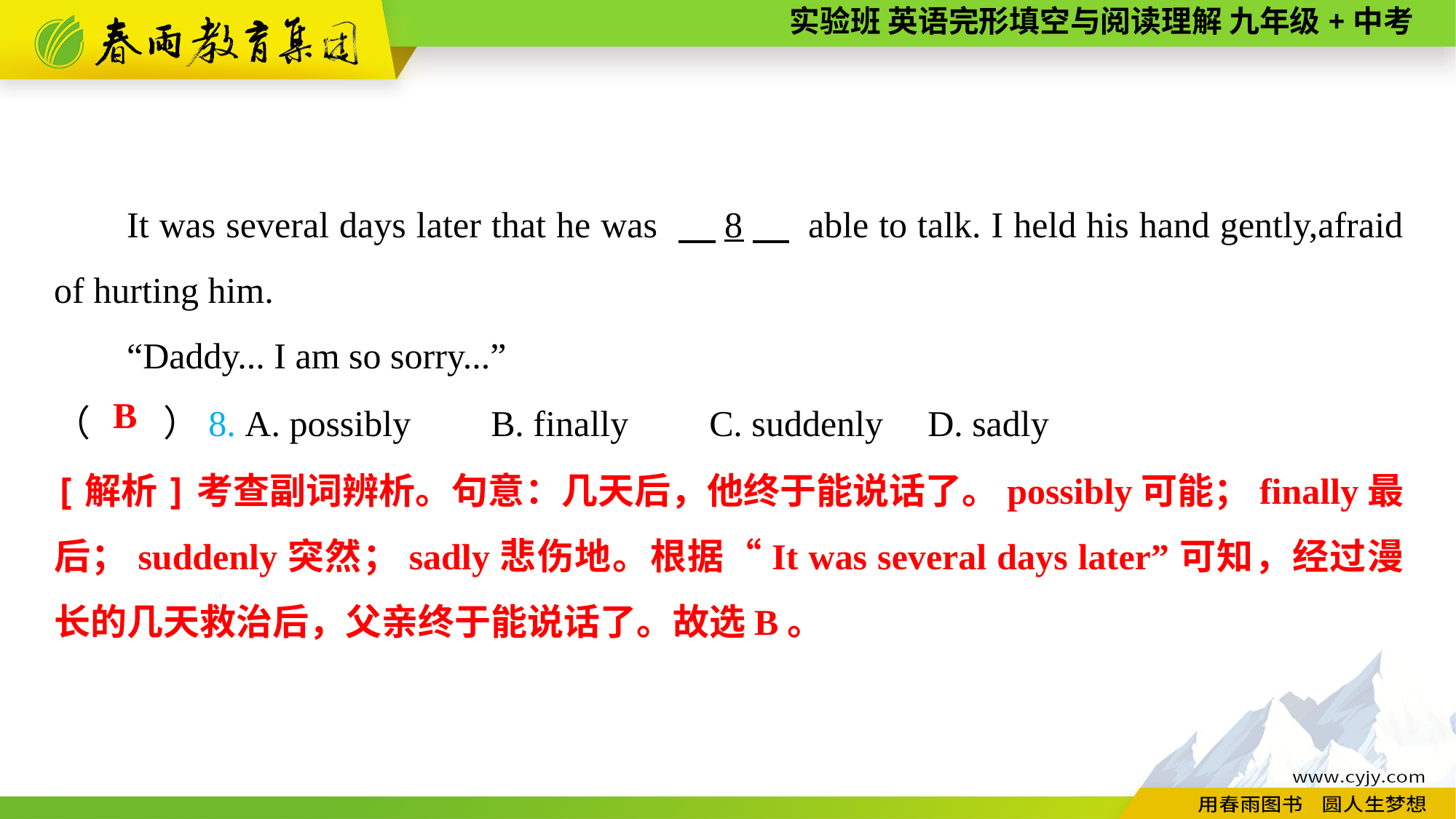

It was several days later that he was 　8　 able to talk. I held his hand gently,afraid of hurting him.
“Daddy... I am so sorry...”
（　　）8. A. possibly	B. finally	C. suddenly	D. sadly
B
[解析]考查副词辨析。句意：几天后，他终于能说话了。possibly可能；finally最后；suddenly突然；sadly悲伤地。根据“It was several days later”可知，经过漫长的几天救治后，父亲终于能说话了。故选B。